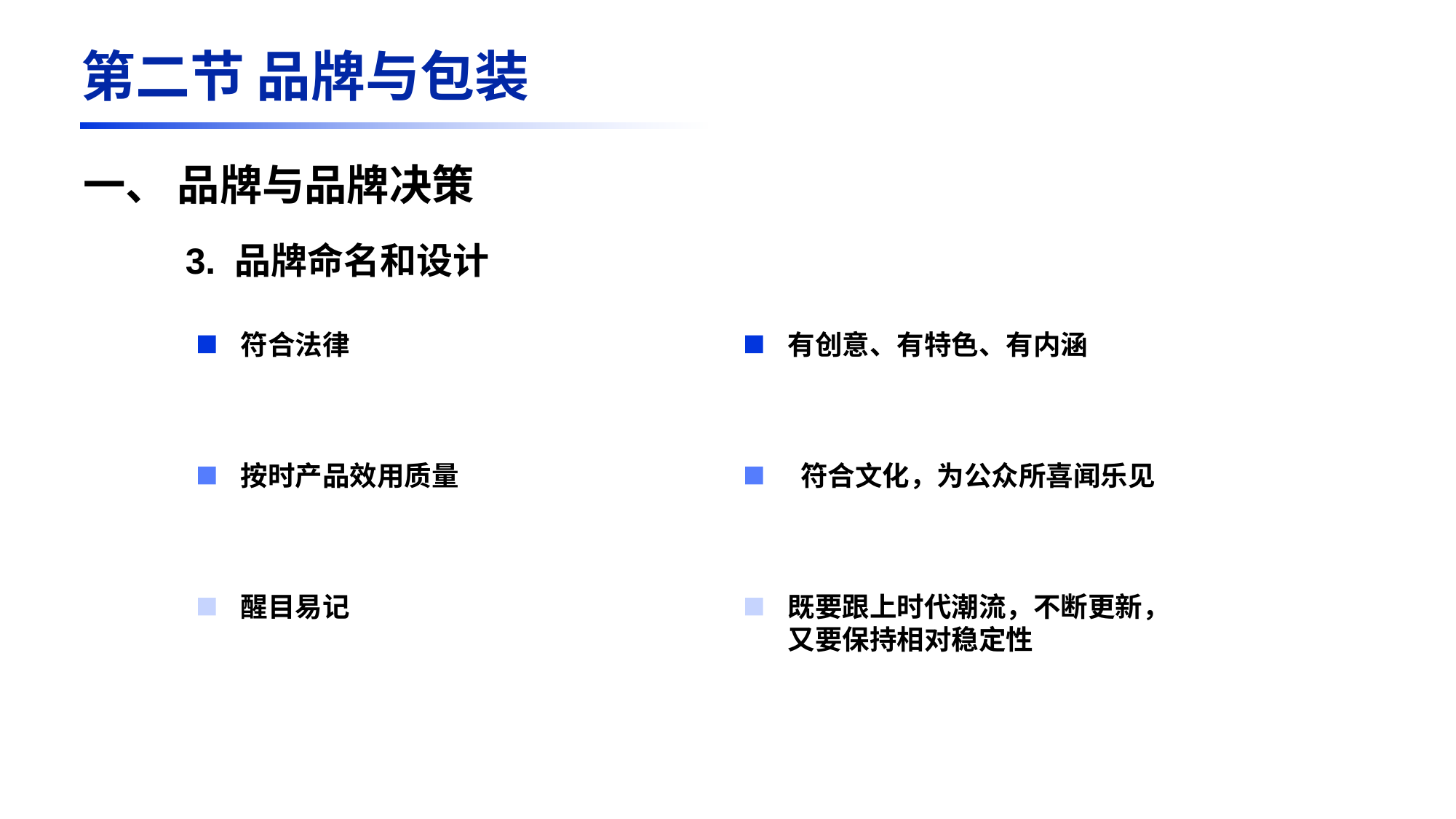

第二节 品牌与包装
一、 品牌与品牌决策
3. 品牌命名和设计
符合法律

按时产品效用质量

醒目易记

有创意、有特色、有内涵

 符合文化，为公众所喜闻乐见

既要跟上时代潮流，不断更新，又要保持相对稳定性